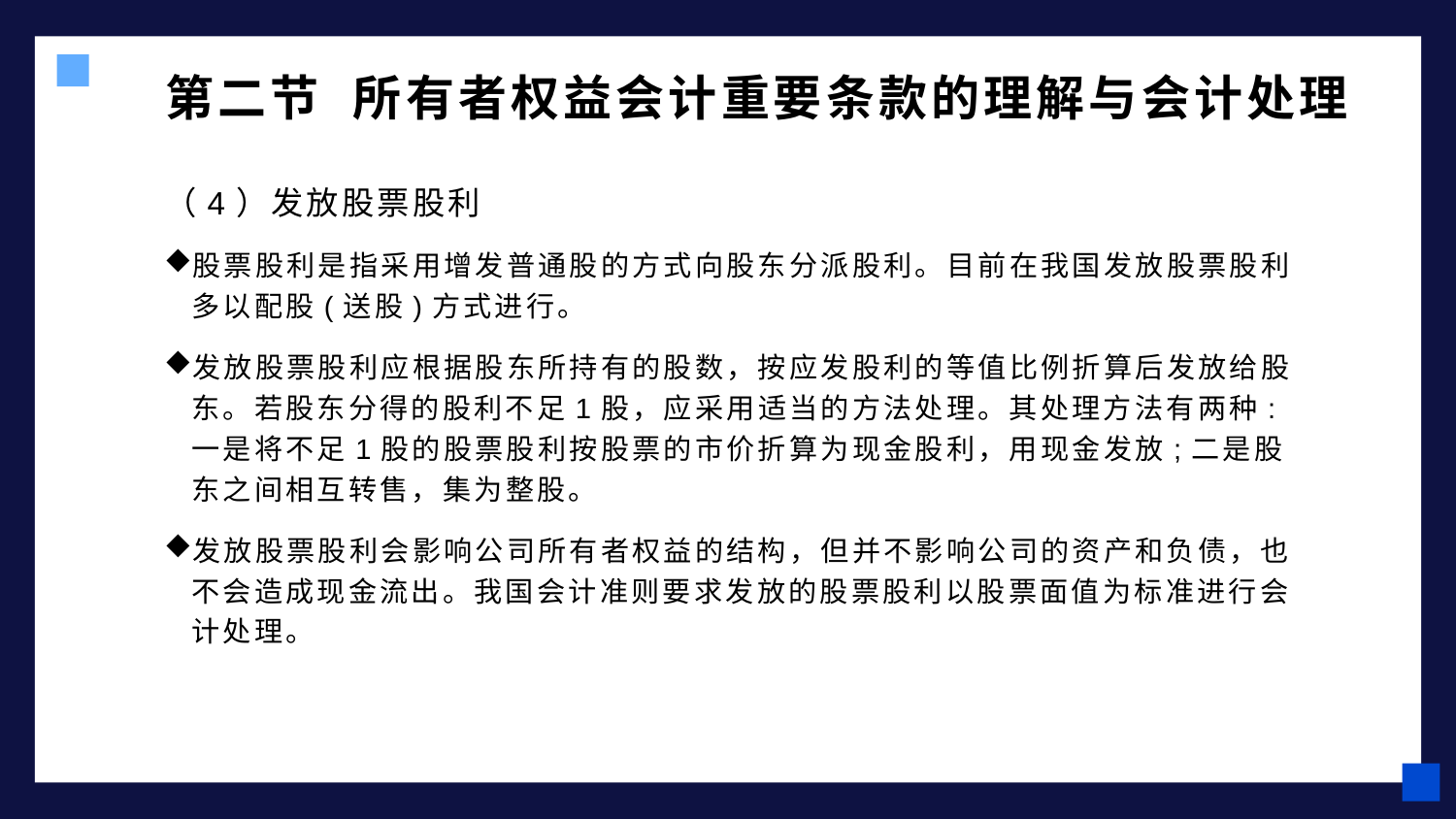

# 第二节  所有者权益会计重要条款的理解与会计处理
（4）发放股票股利
股票股利是指采用增发普通股的方式向股东分派股利。目前在我国发放股票股利多以配股(送股)方式进行。
发放股票股利应根据股东所持有的股数，按应发股利的等值比例折算后发放给股东。若股东分得的股利不足1股，应采用适当的方法处理。其处理方法有两种:一是将不足1股的股票股利按股票的市价折算为现金股利，用现金发放;二是股东之间相互转售，集为整股。
发放股票股利会影响公司所有者权益的结构，但并不影响公司的资产和负债，也不会造成现金流出。我国会计准则要求发放的股票股利以股票面值为标准进行会计处理。